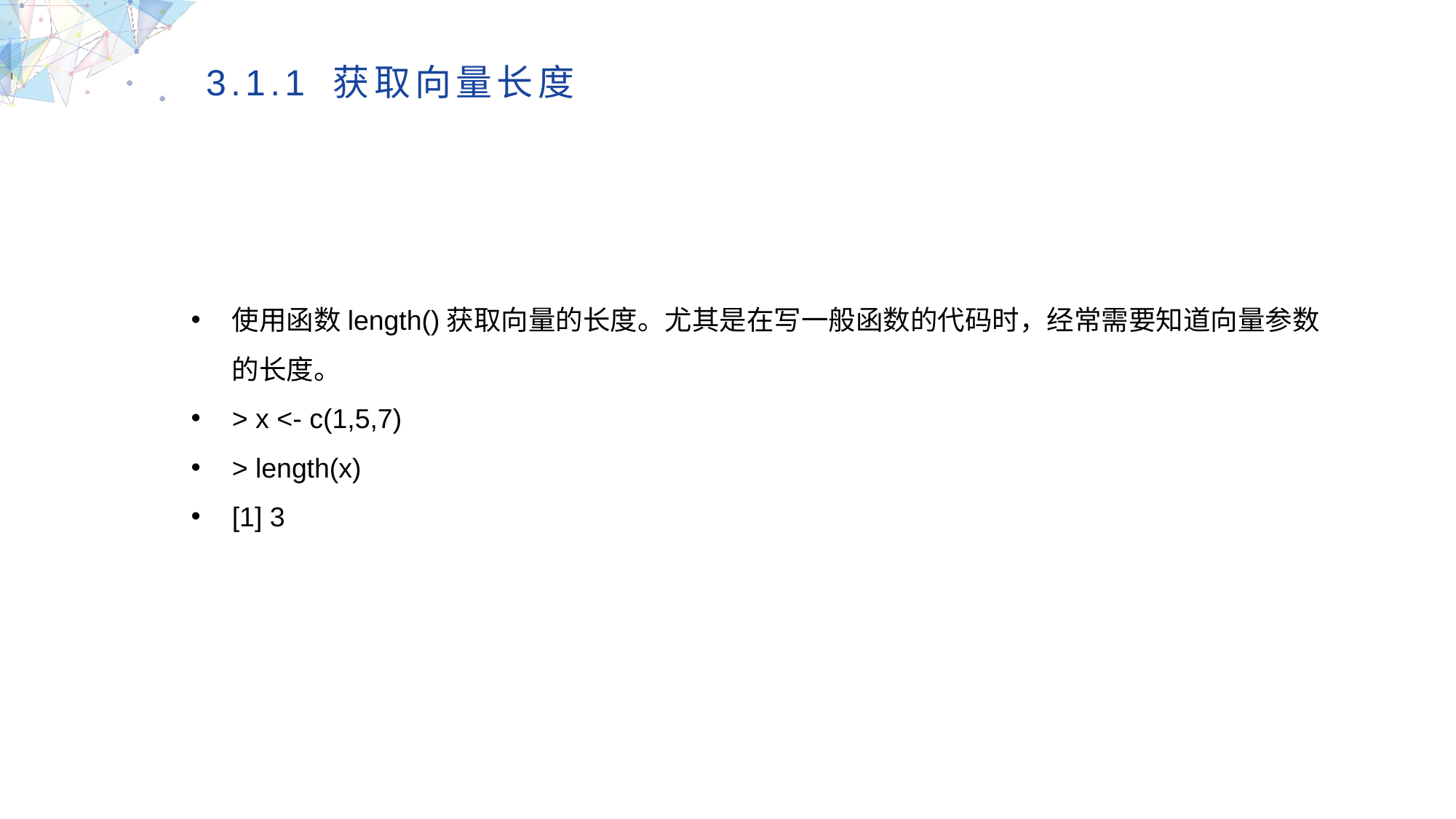

3.1.1 获取向量长度
使用函数length()获取向量的长度。尤其是在写一般函数的代码时，经常需要知道向量参数的长度。
> x <- c(1,5,7)
> length(x)
[1] 3

MULTIPURPOSE PRESENTATION TEMPLATE | UNIQUE DESIGN
Welcome Message
Please replace text, click add relevant headline, modify the text content, also can copy your content to this directly. Please replace text, click add relevant headline, modify the text content, also can copy your content to this directly.